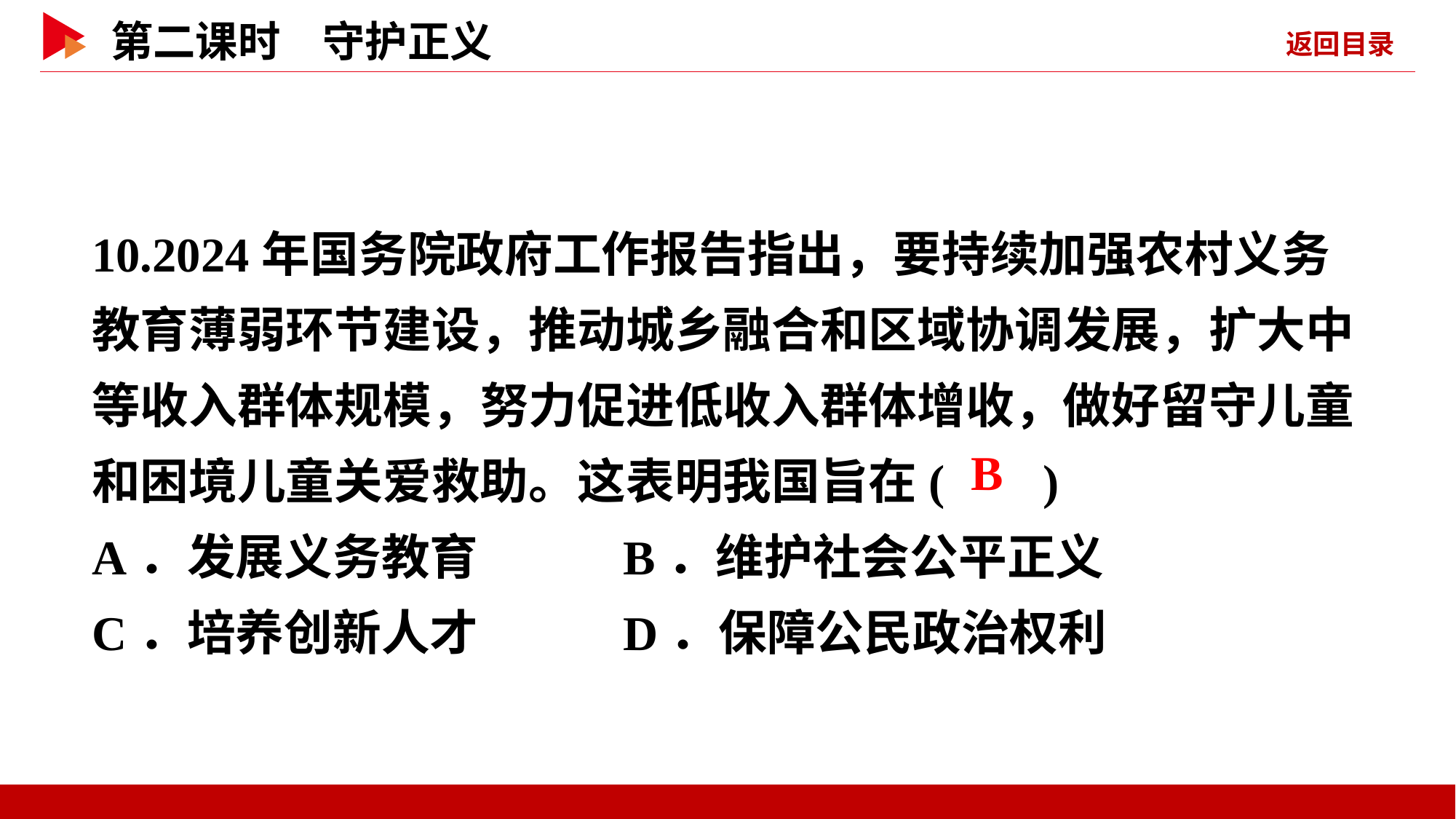

10.2024年国务院政府工作报告指出，要持续加强农村义务教育薄弱环节建设，推动城乡融合和区域协调发展，扩大中等收入群体规模，努力促进低收入群体增收，做好留守儿童和困境儿童关爱救助。这表明我国旨在(        )
A．发展义务教育            B．维护社会公平正义
C．培养创新人才            D．保障公民政治权利
   B